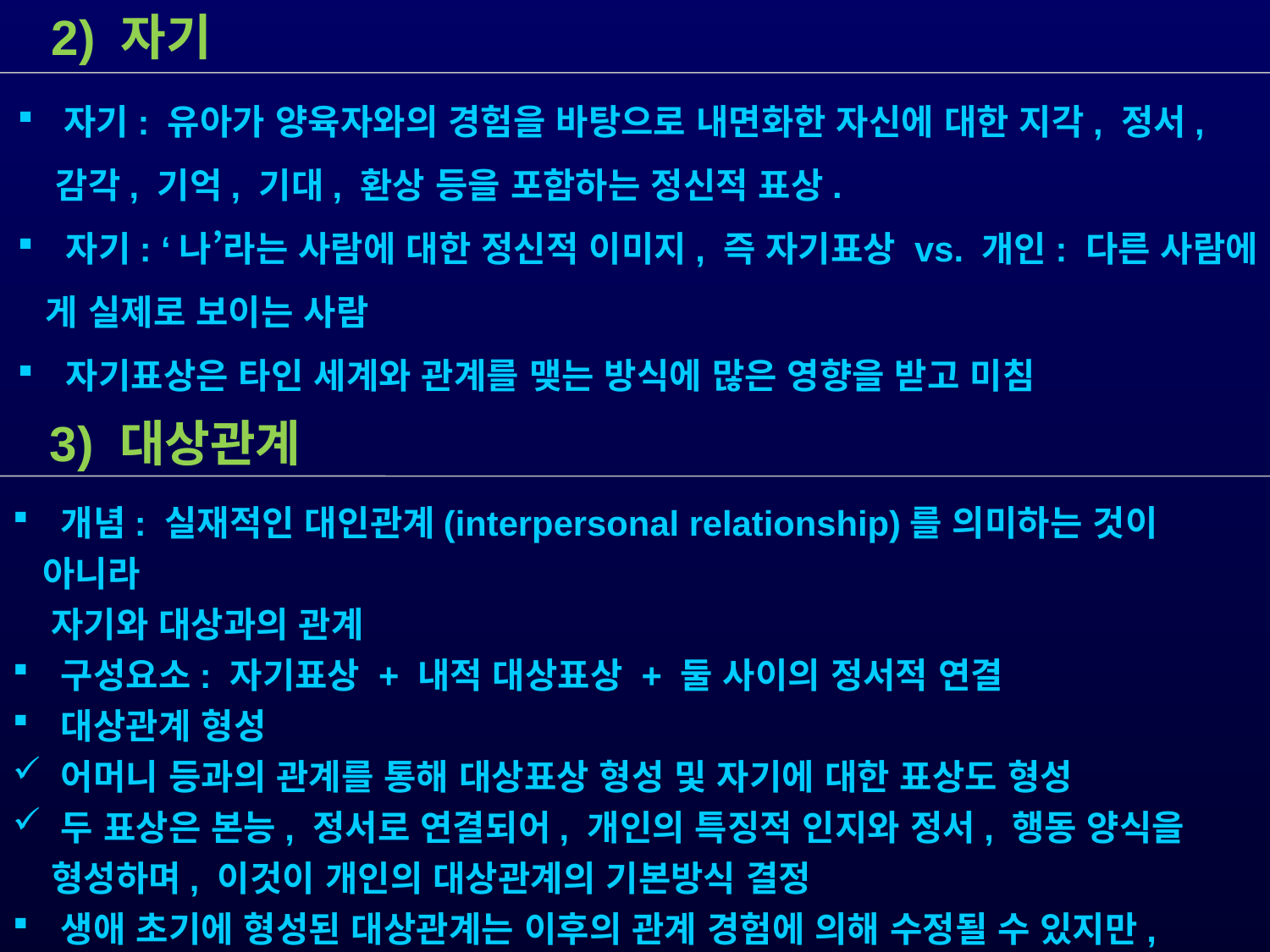

2) 자기
 자기: 유아가 양육자와의 경험을 바탕으로 내면화한 자신에 대한 지각, 정서,
   감각, 기억, 기대, 환상 등을 포함하는 정신적 표상.
 자기: ‘나’라는 사람에 대한 정신적 이미지, 즉 자기표상 vs. 개인: 다른 사람에
  게 실제로 보이는 사람
 자기표상은 타인 세계와 관계를 맺는 방식에 많은 영향을 받고 미침

  3) 대상관계

 개념: 실재적인 대인관계(interpersonal relationship)를 의미하는 것이 아니라
   자기와 대상과의 관계
 구성요소: 자기표상 + 내적 대상표상 + 둘 사이의 정서적 연결
 대상관계 형성
 어머니 등과의 관계를 통해 대상표상 형성 및 자기에 대한 표상도 형성
 두 표상은 본능, 정서로 연결되어, 개인의 특징적 인지와 정서, 행동 양식을
   형성하며, 이것이 개인의 대상관계의 기본방식 결정
 생애 초기에 형성된 대상관계는 이후의 관계 경험에 의해 수정될 수 있지만,
   대상관계가 경직되면 이후 경험을 통하여 대상관계를 변화시키기 쉽지 않음